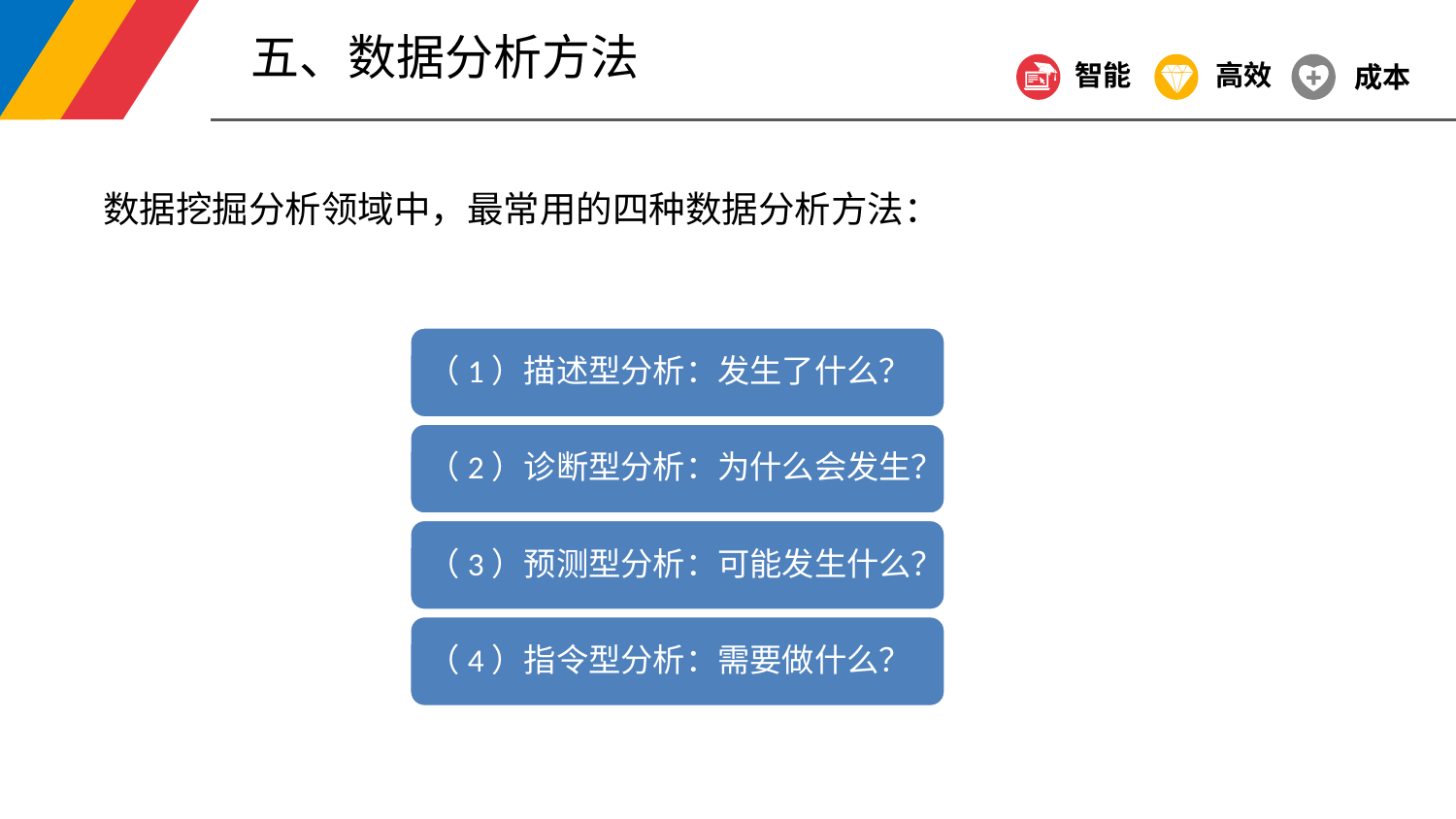

五、数据分析方法
智能
高效
成本
       数据挖掘分析领域中，最常用的四种数据分析方法：
（1）描述型分析：发生了什么？
（2）诊断型分析：为什么会发生？
（3）预测型分析：可能发生什么？
（4）指令型分析：需要做什么？